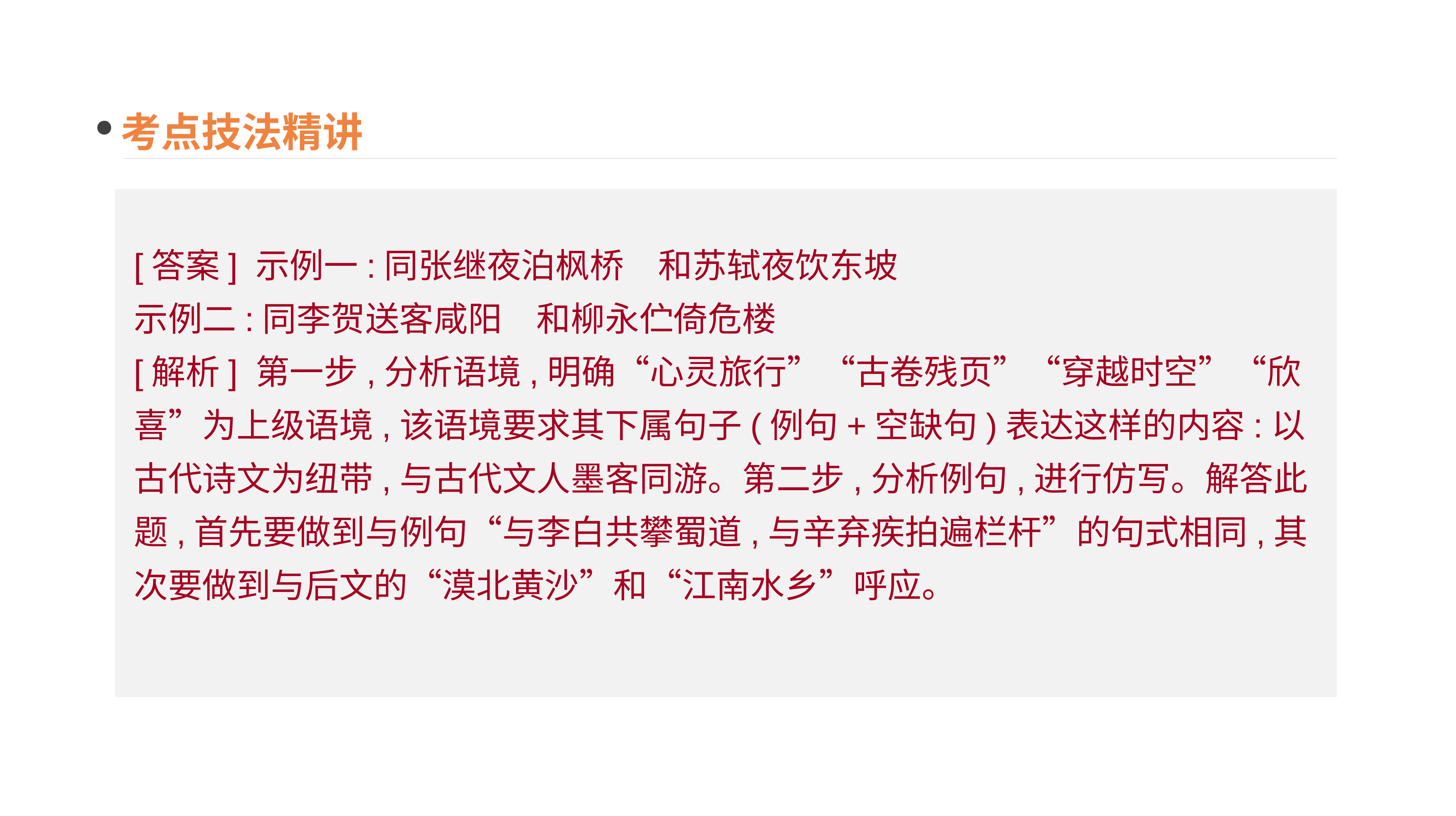

考点技法精讲

[答案] 示例一:同张继夜泊枫桥　和苏轼夜饮东坡
示例二:同李贺送客咸阳　和柳永伫倚危楼
[解析] 第一步,分析语境,明确“心灵旅行”“古卷残页”“穿越时空”“欣喜”为上级语境,该语境要求其下属句子(例句+空缺句)表达这样的内容:以古代诗文为纽带,与古代文人墨客同游。第二步,分析例句,进行仿写。解答此题,首先要做到与例句“与李白共攀蜀道,与辛弃疾拍遍栏杆”的句式相同,其次要做到与后文的“漠北黄沙”和“江南水乡”呼应。